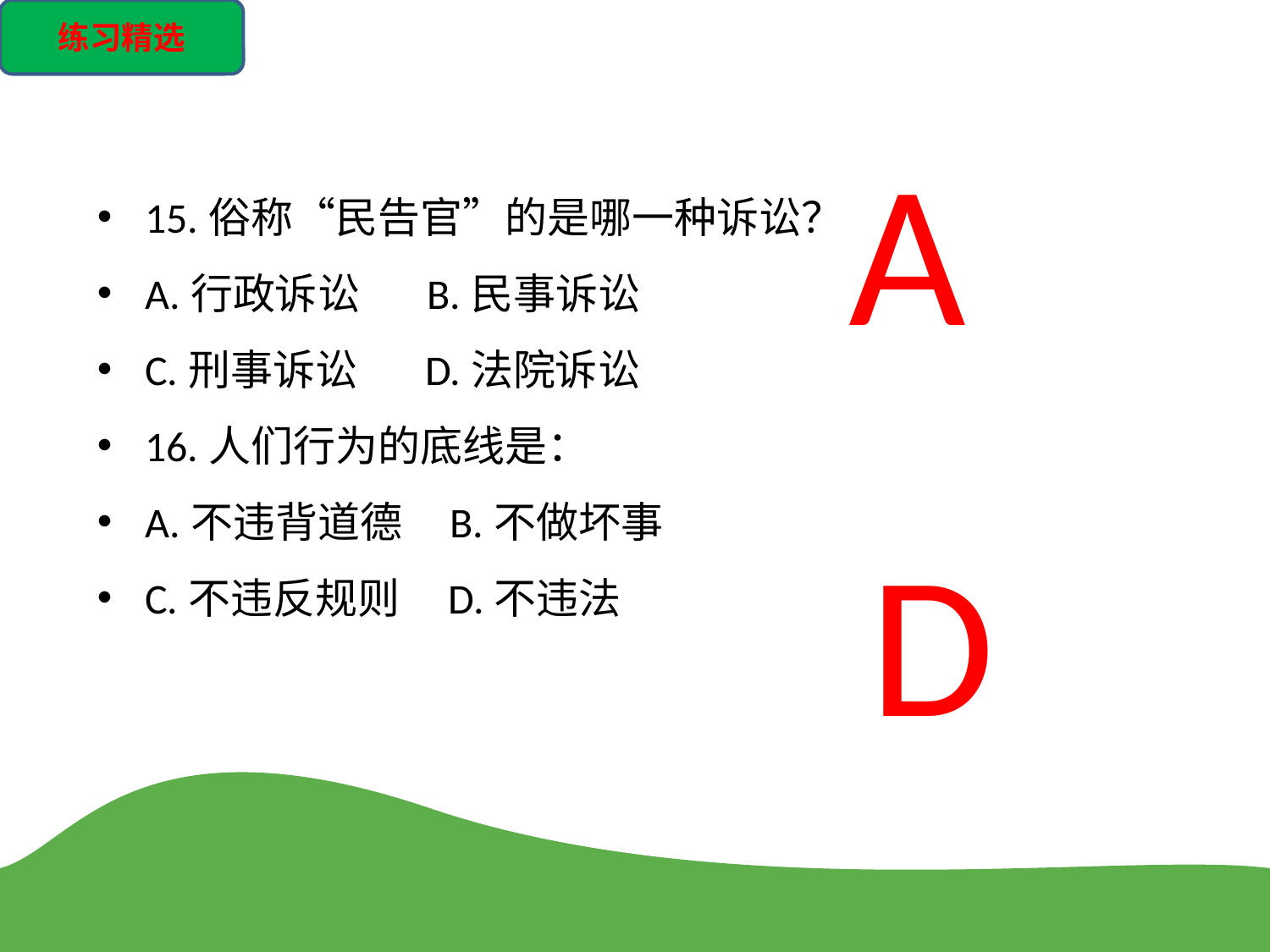

练习精选
A
15.俗称“民告官”的是哪一种诉讼？
A.行政诉讼      B.民事诉讼
C.刑事诉讼      D.法院诉讼
16.人们行为的底线是：
A.不违背道德    B.不做坏事
C.不违反规则    D.不违法

D